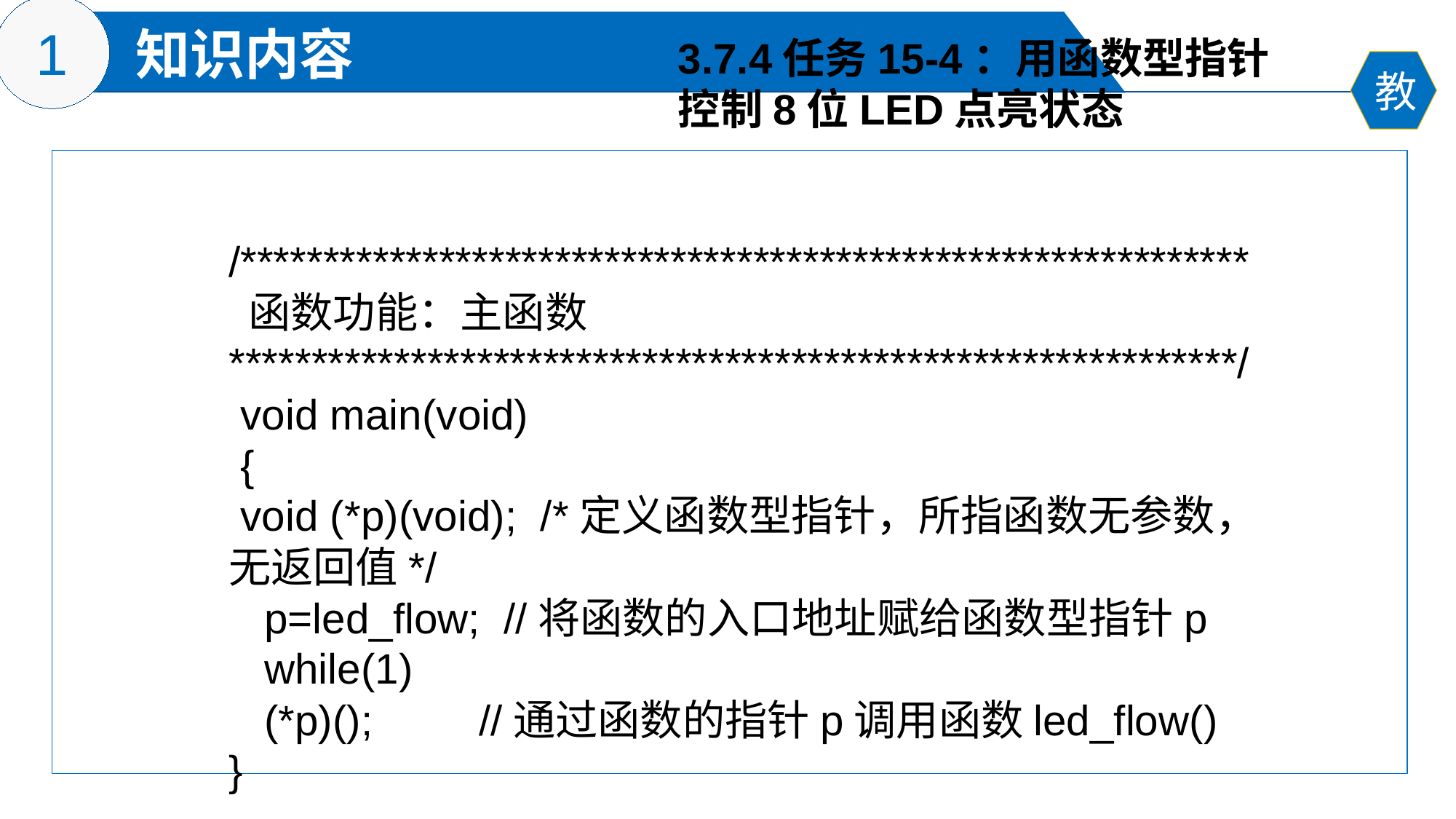

3.7.4任务15-4：用函数型指针
控制8位LED点亮状态
/*************************************************************
 函数功能：主函数
*************************************************************/
 void main(void)
 {
 void (*p)(void);  /*定义函数型指针，所指函数无参数，无返回值*/
   p=led_flow;  //将函数的入口地址赋给函数型指针p
   while(1)
   (*p)();         //通过函数的指针p调用函数led_flow()
}